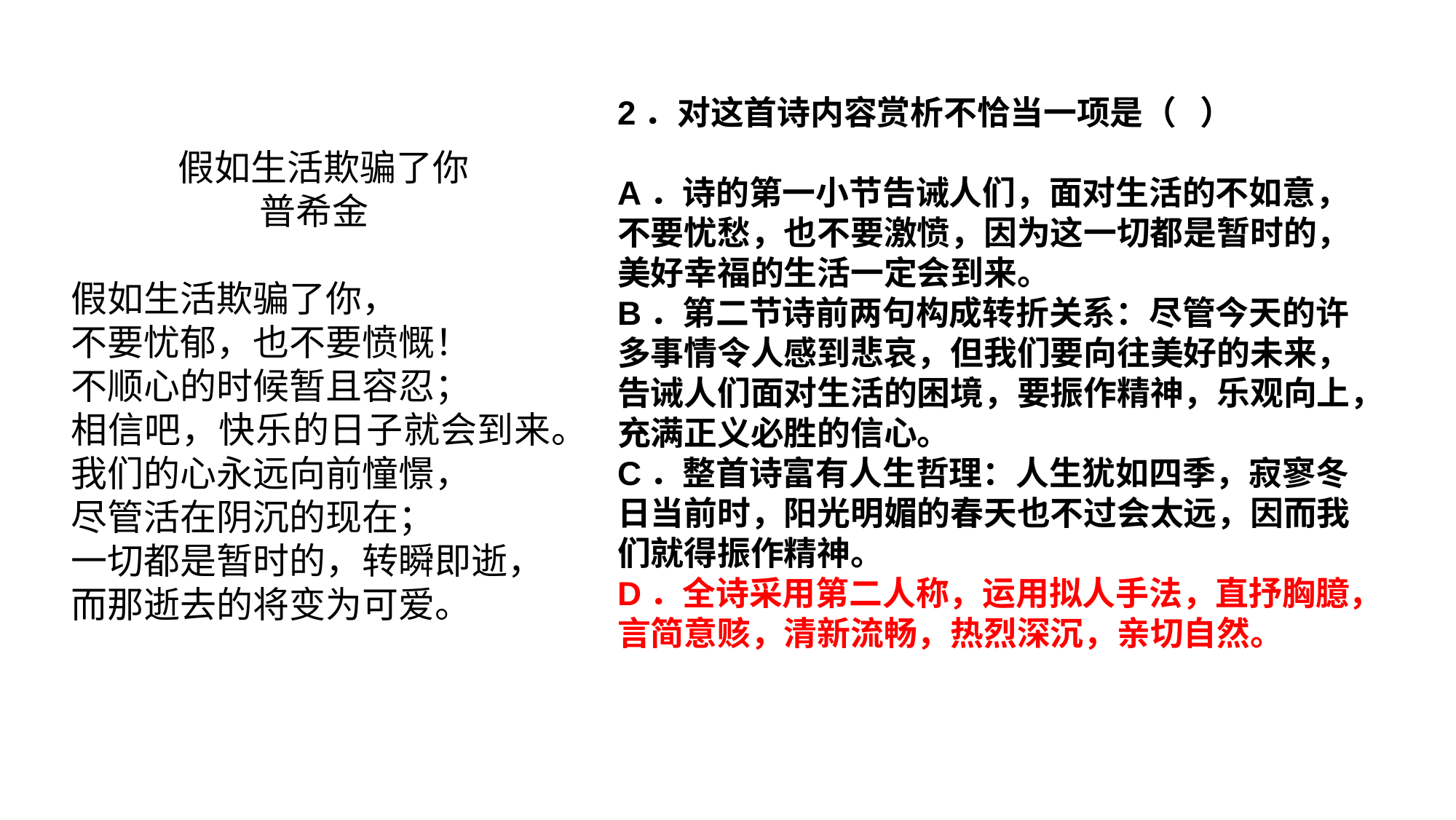

2．对这首诗内容赏析不恰当一项是（   ）

A．诗的第一小节告诫人们，面对生活的不如意，不要忧愁，也不要激愤，因为这一切都是暂时的，美好幸福的生活一定会到来。
B．第二节诗前两句构成转折关系：尽管今天的许多事情令人感到悲哀，但我们要向往美好的未来，告诫人们面对生活的困境，要振作精神，乐观向上，充满正义必胜的信心。
C．整首诗富有人生哲理：人生犹如四季，寂寥冬日当前时，阳光明媚的春天也不过会太远，因而我们就得振作精神。
D．全诗采用第二人称，运用拟人手法，直抒胸臆，言简意赅，清新流畅，热烈深沉，亲切自然。
            假如生活欺骗了你
                      普希金

假如生活欺骗了你，
不要忧郁，也不要愤慨！
不顺心的时候暂且容忍；
相信吧，快乐的日子就会到来。
我们的心永远向前憧憬，
尽管活在阴沉的现在；
一切都是暂时的，转瞬即逝，
而那逝去的将变为可爱。